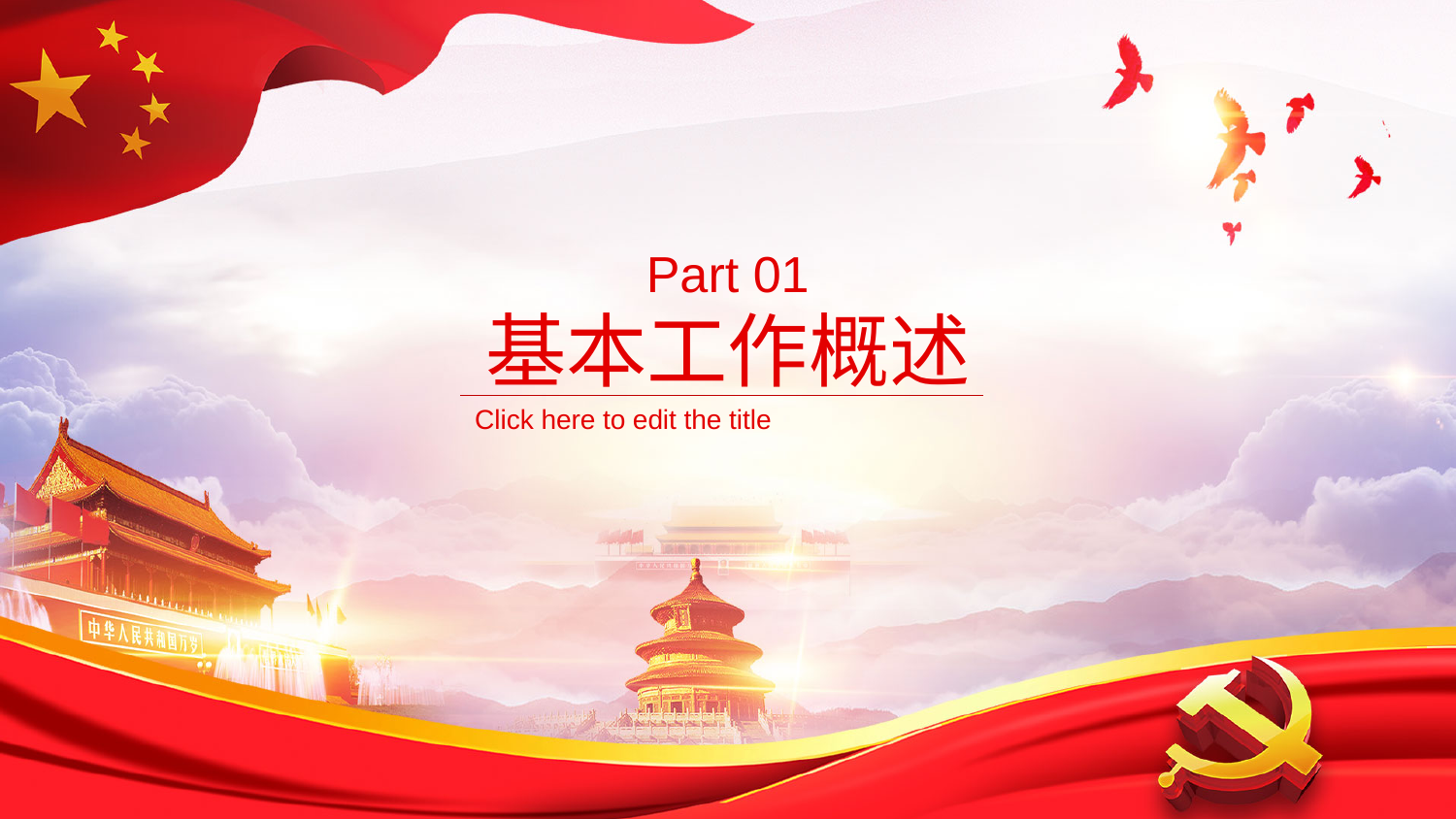

Part 01
基本工作概述
Click here to edit the title